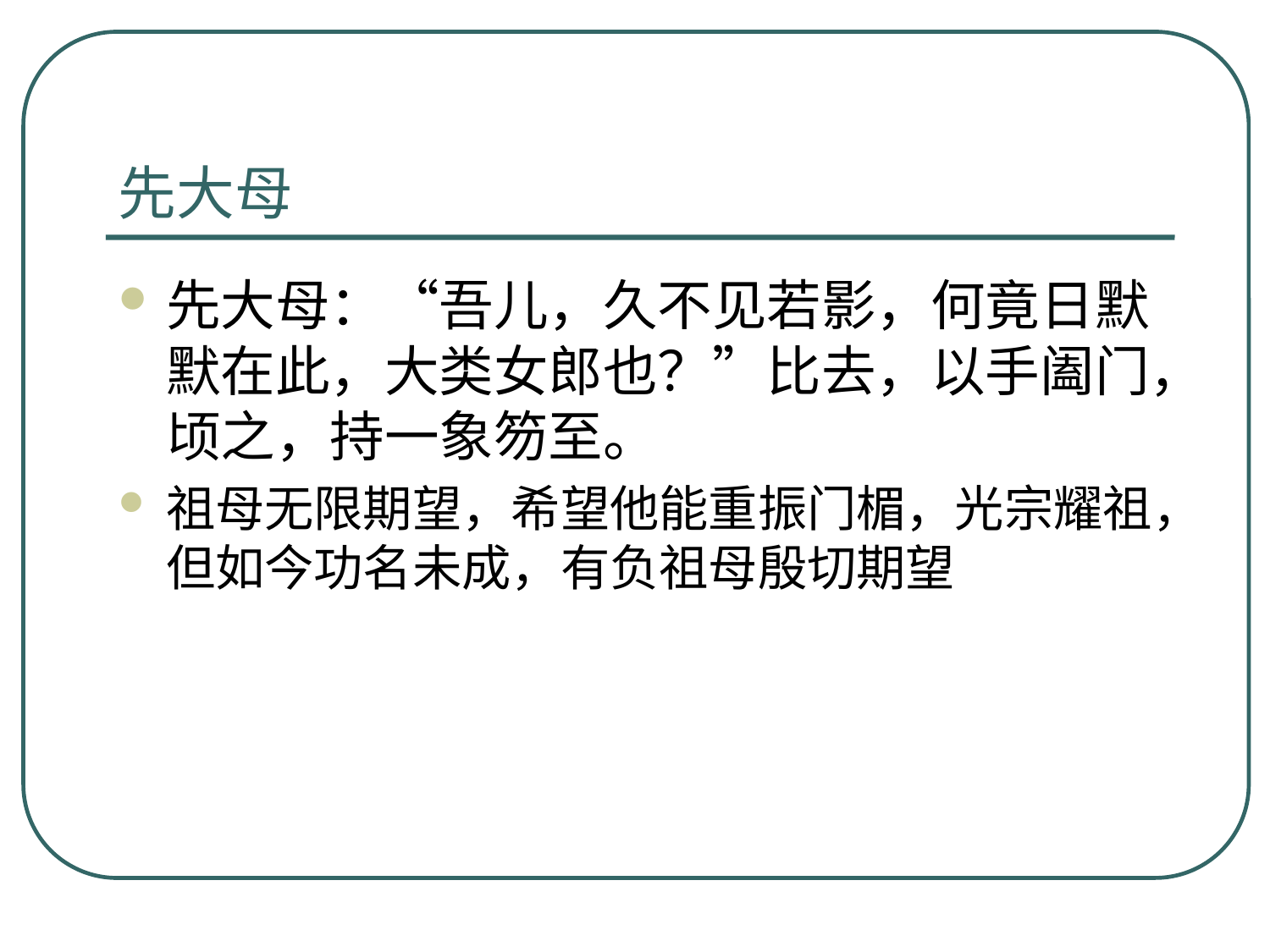

# 先大母
先大母：“吾儿，久不见若影，何竟日默默在此，大类女郎也？”比去，以手阖门，顷之，持一象笏至。
祖母无限期望，希望他能重振门楣，光宗耀祖，但如今功名未成，有负祖母殷切期望